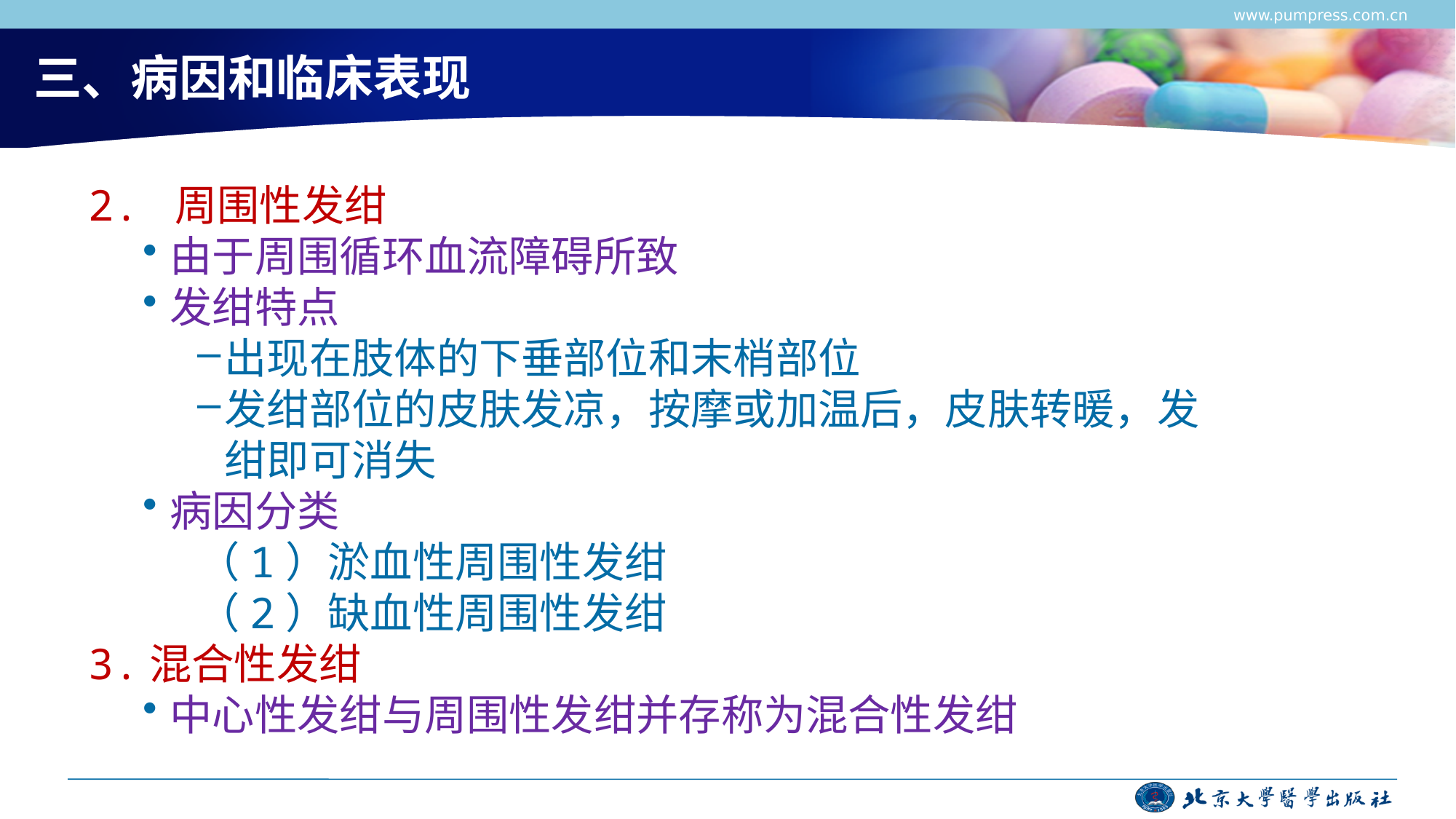

www.pumpress.com.cn
# 三、病因和临床表现
2. 周围性发绀
由于周围循环血流障碍所致
发绀特点
出现在肢体的下垂部位和末梢部位
发绀部位的皮肤发凉，按摩或加温后，皮肤转暖，发绀即可消失
病因分类
（1）淤血性周围性发绀
（2）缺血性周围性发绀
3.混合性发绀
中心性发绀与周围性发绀并存称为混合性发绀